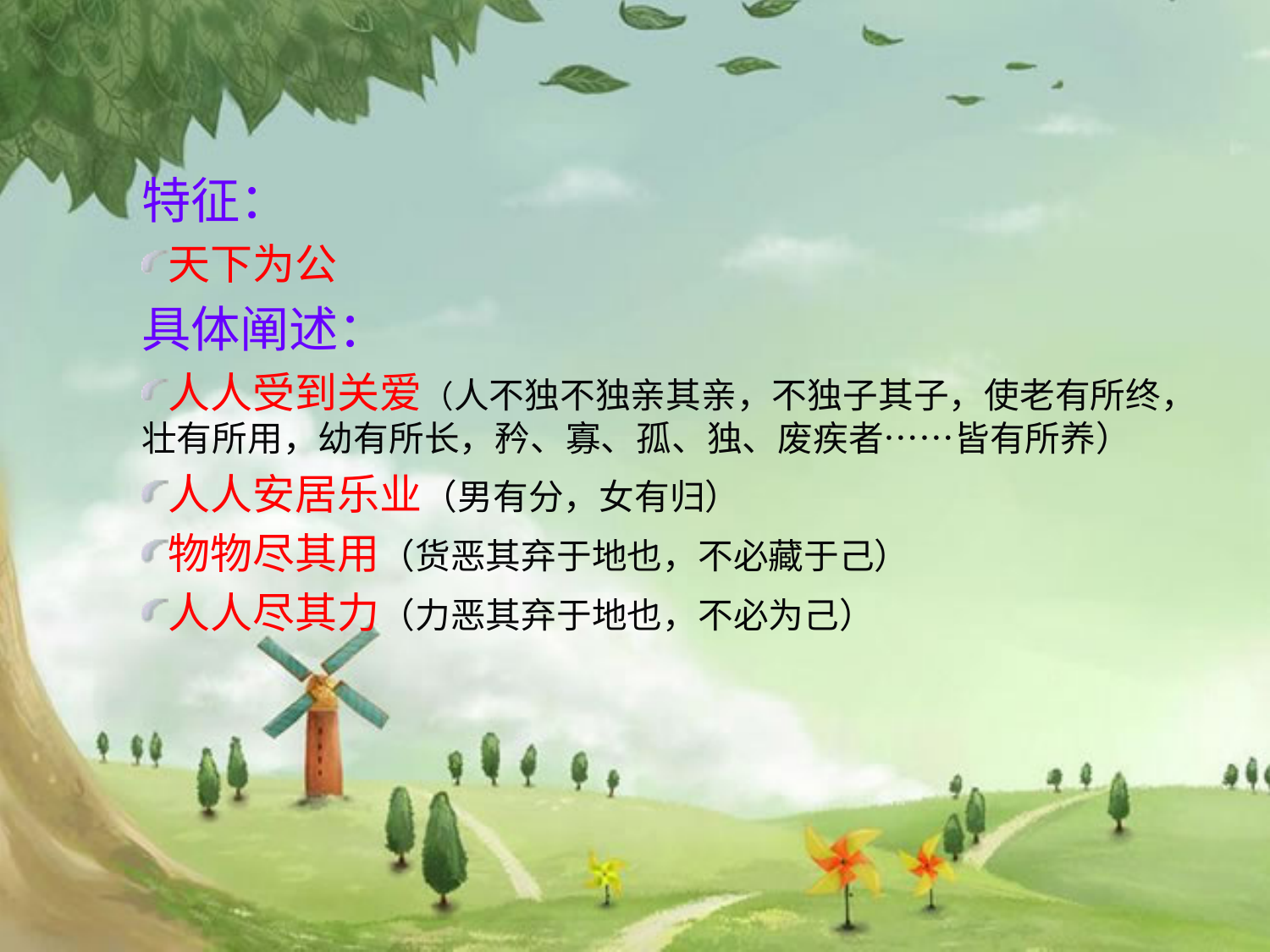

特征：
天下为公
具体阐述：
人人受到关爱（人不独不独亲其亲，不独子其子，使老有所终，壮有所用，幼有所长，矜、寡、孤、独、废疾者……皆有所养）
人人安居乐业（男有分，女有归）
物物尽其用（货恶其弃于地也，不必藏于己）
人人尽其力（力恶其弃于地也，不必为己）